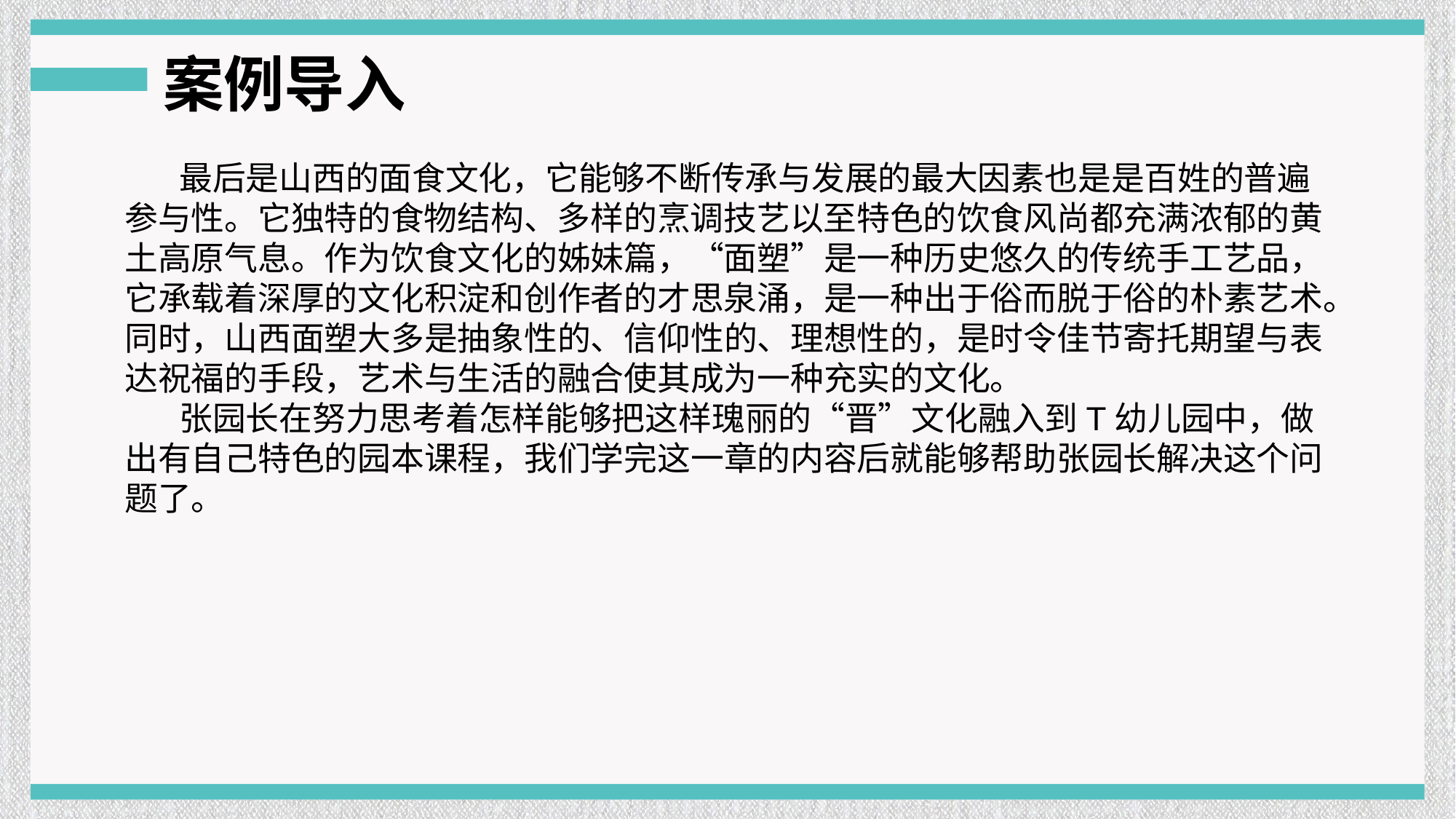

案例导入
最后是山西的面食文化，它能够不断传承与发展的最大因素也是是百姓的普遍参与性。它独特的食物结构、多样的烹调技艺以至特色的饮食风尚都充满浓郁的黄土高原气息。作为饮食文化的姊妹篇，“面塑”是一种历史悠久的传统手工艺品，它承载着深厚的文化积淀和创作者的才思泉涌，是一种出于俗而脱于俗的朴素艺术。同时，山西面塑大多是抽象性的、信仰性的、理想性的，是时令佳节寄托期望与表达祝福的手段，艺术与生活的融合使其成为一种充实的文化。
张园长在努力思考着怎样能够把这样瑰丽的“晋”文化融入到T幼儿园中，做出有自己特色的园本课程，我们学完这一章的内容后就能够帮助张园长解决这个问题了。